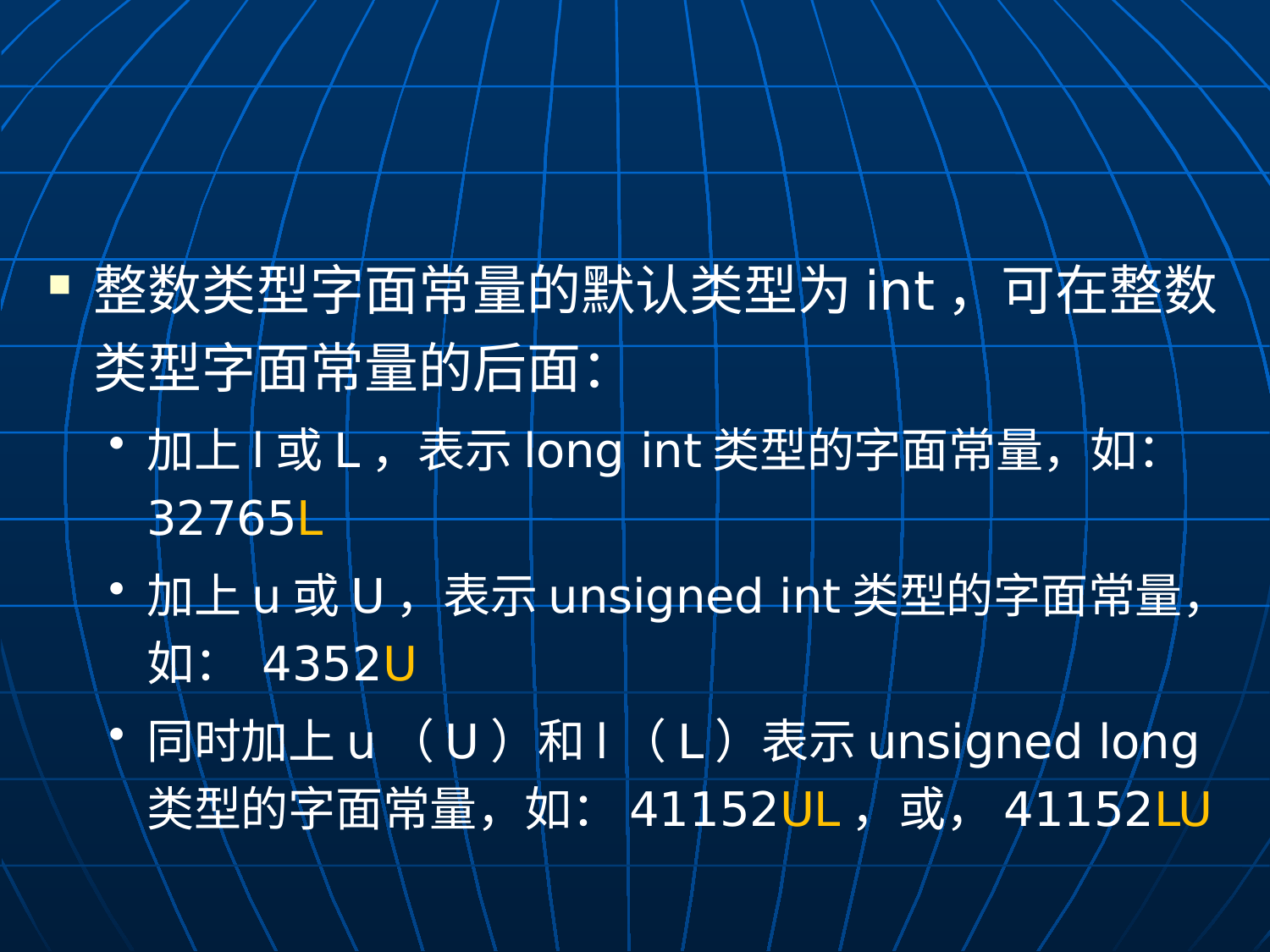

#
整数类型字面常量的默认类型为int，可在整数类型字面常量的后面：
加上l或L，表示long int类型的字面常量，如：32765L
加上u或U，表示unsigned int类型的字面常量，如： 4352U
同时加上u（U）和l（L）表示unsigned long类型的字面常量，如：41152UL，或，41152LU